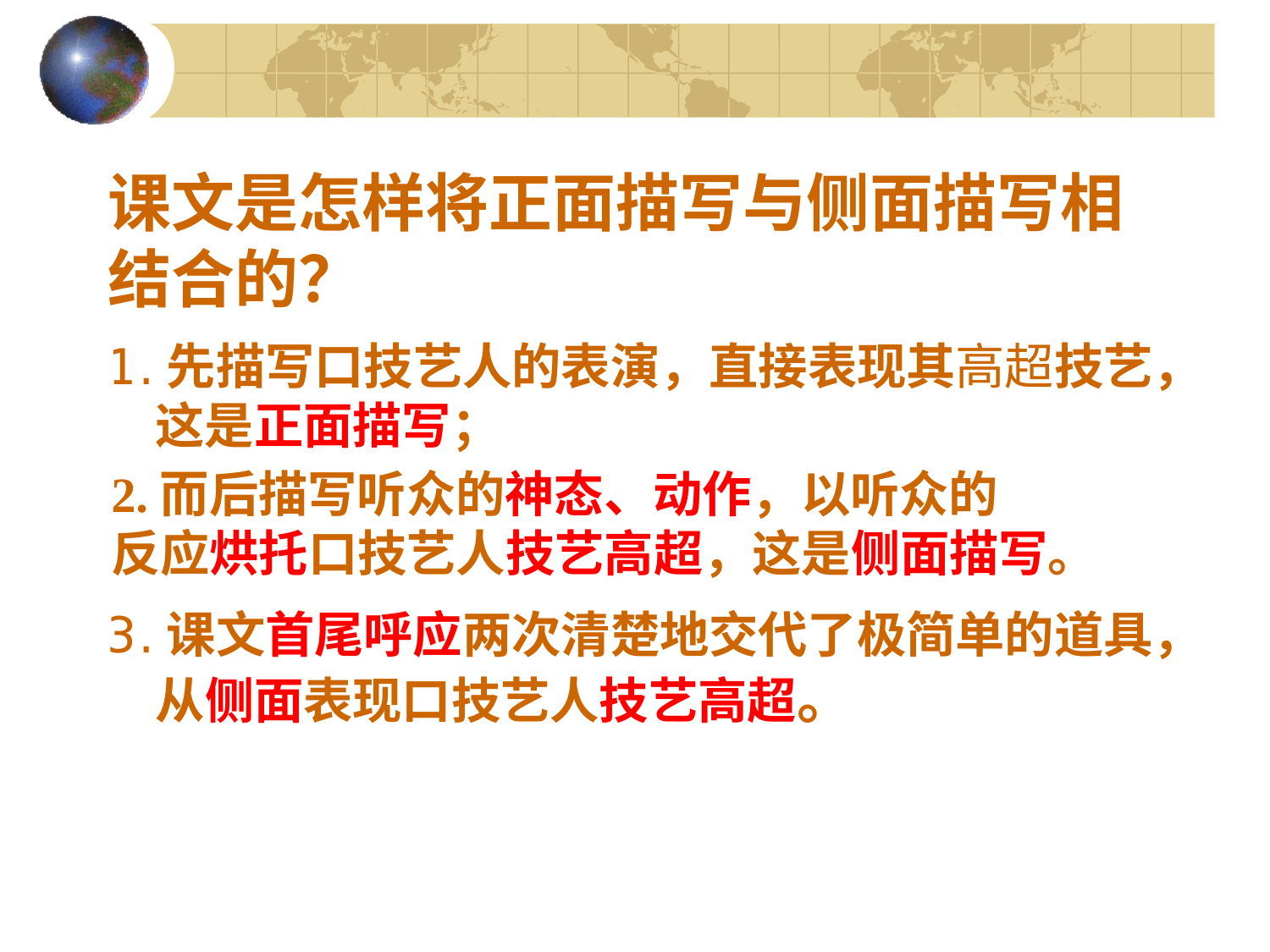

# 课文是怎样将正面描写与侧面描写相结合的？
1.先描写口技艺人的表演，直接表现其高超技艺，这是正面描写；

3.课文首尾呼应两次清楚地交代了极简单的道具，从侧面表现口技艺人技艺高超。
2.而后描写听众的神态、动作，以听众的
反应烘托口技艺人技艺高超，这是侧面描写。